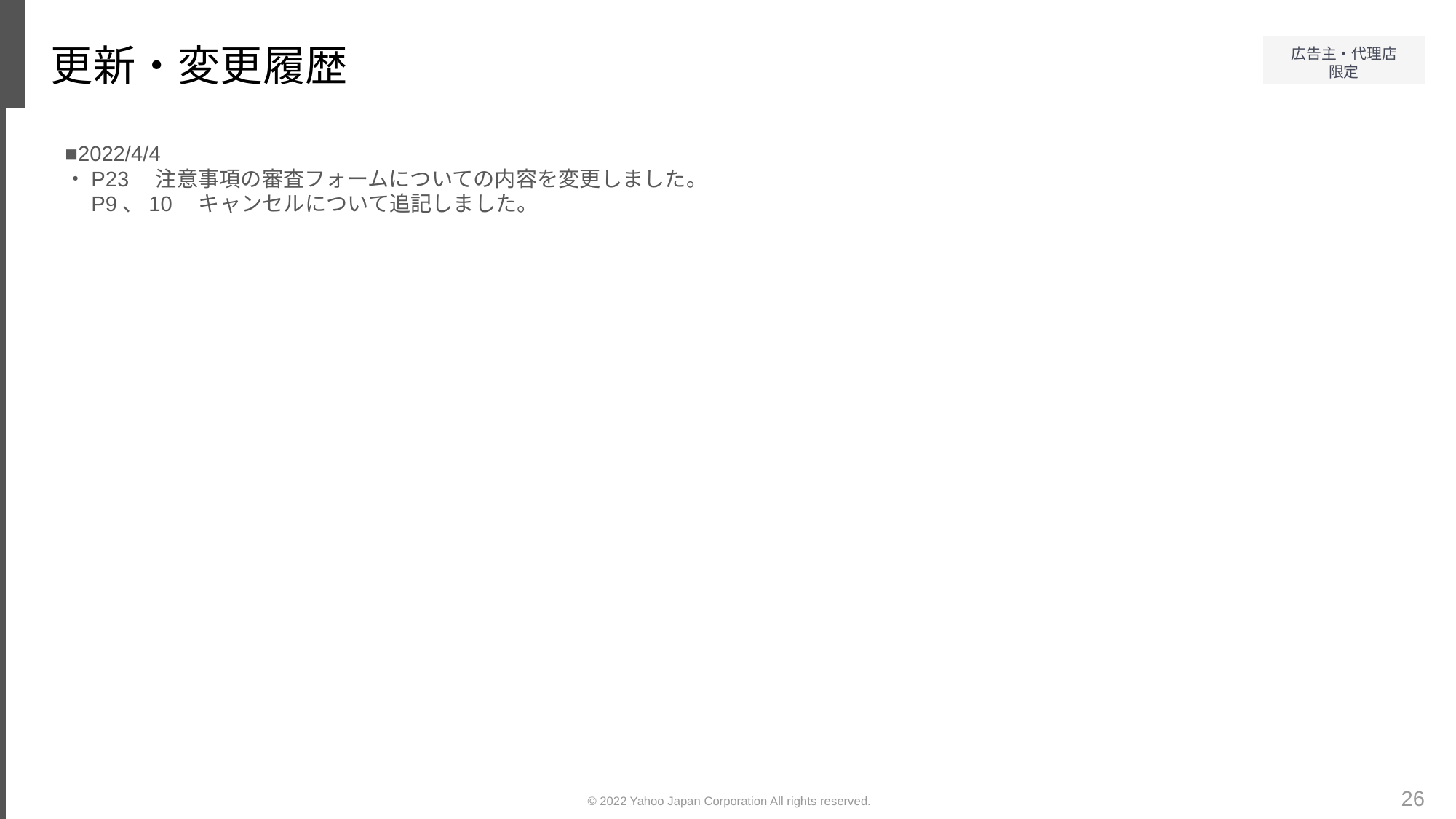

更新・変更履歴
■2022/4/4
・P23　注意事項の審査フォームについての内容を変更しました。
　P9、10　キャンセルについて追記しました。

26